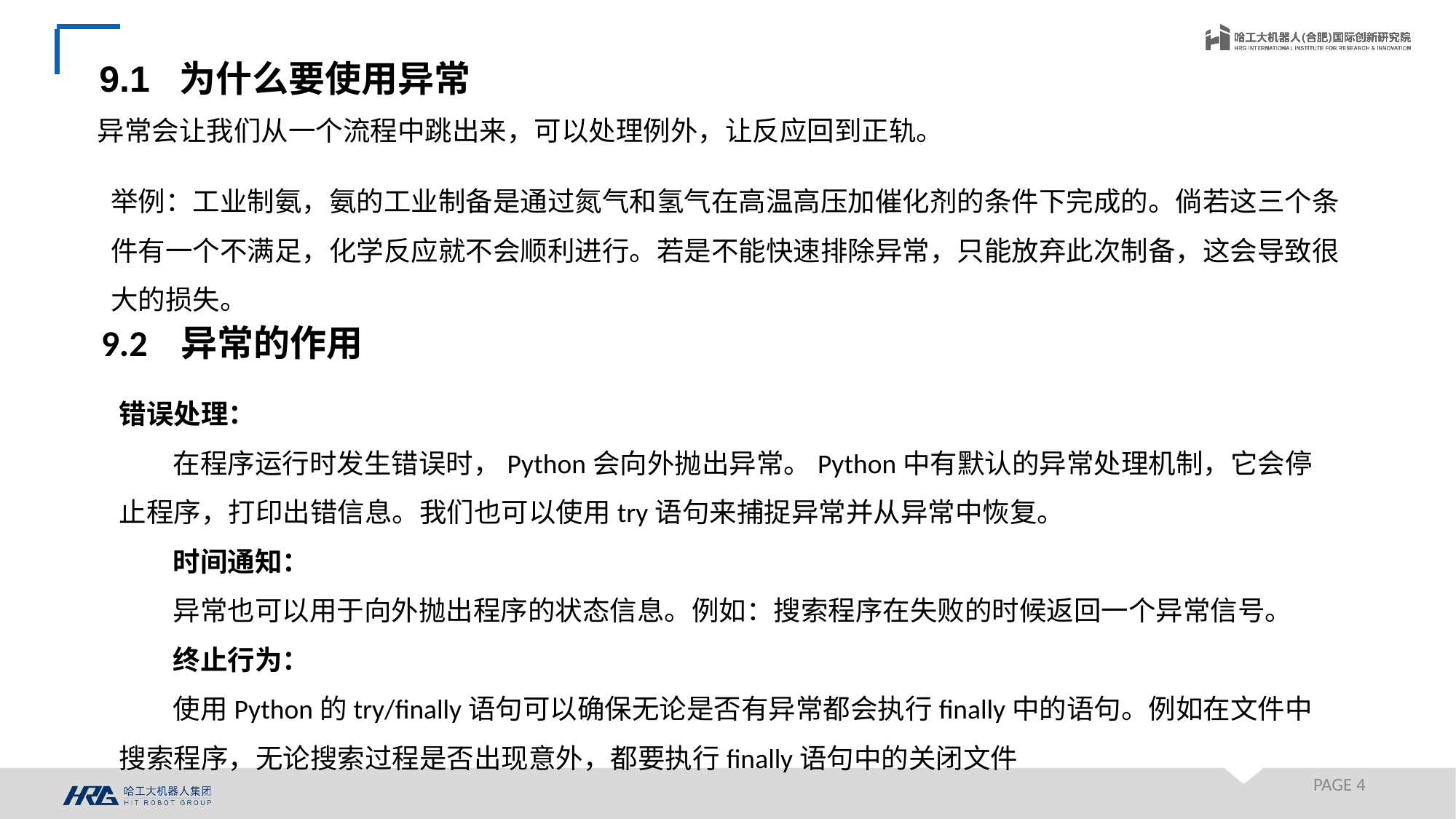

9.1  为什么要使用异常
异常会让我们从一个流程中跳出来，可以处理例外，让反应回到正轨。
举例：工业制氨，氨的工业制备是通过氮气和氢气在高温高压加催化剂的条件下完成的。倘若这三个条件有一个不满足，化学反应就不会顺利进行。若是不能快速排除异常，只能放弃此次制备，这会导致很大的损失。
9.2   异常的作用
错误处理：
在程序运行时发生错误时，Python会向外抛出异常。Python中有默认的异常处理机制，它会停止程序，打印出错信息。我们也可以使用try语句来捕捉异常并从异常中恢复。
时间通知：
异常也可以用于向外抛出程序的状态信息。例如：搜索程序在失败的时候返回一个异常信号。
终止行为：
使用Python的try/finally语句可以确保无论是否有异常都会执行finally中的语句。例如在文件中搜索程序，无论搜索过程是否出现意外，都要执行finally语句中的关闭文件